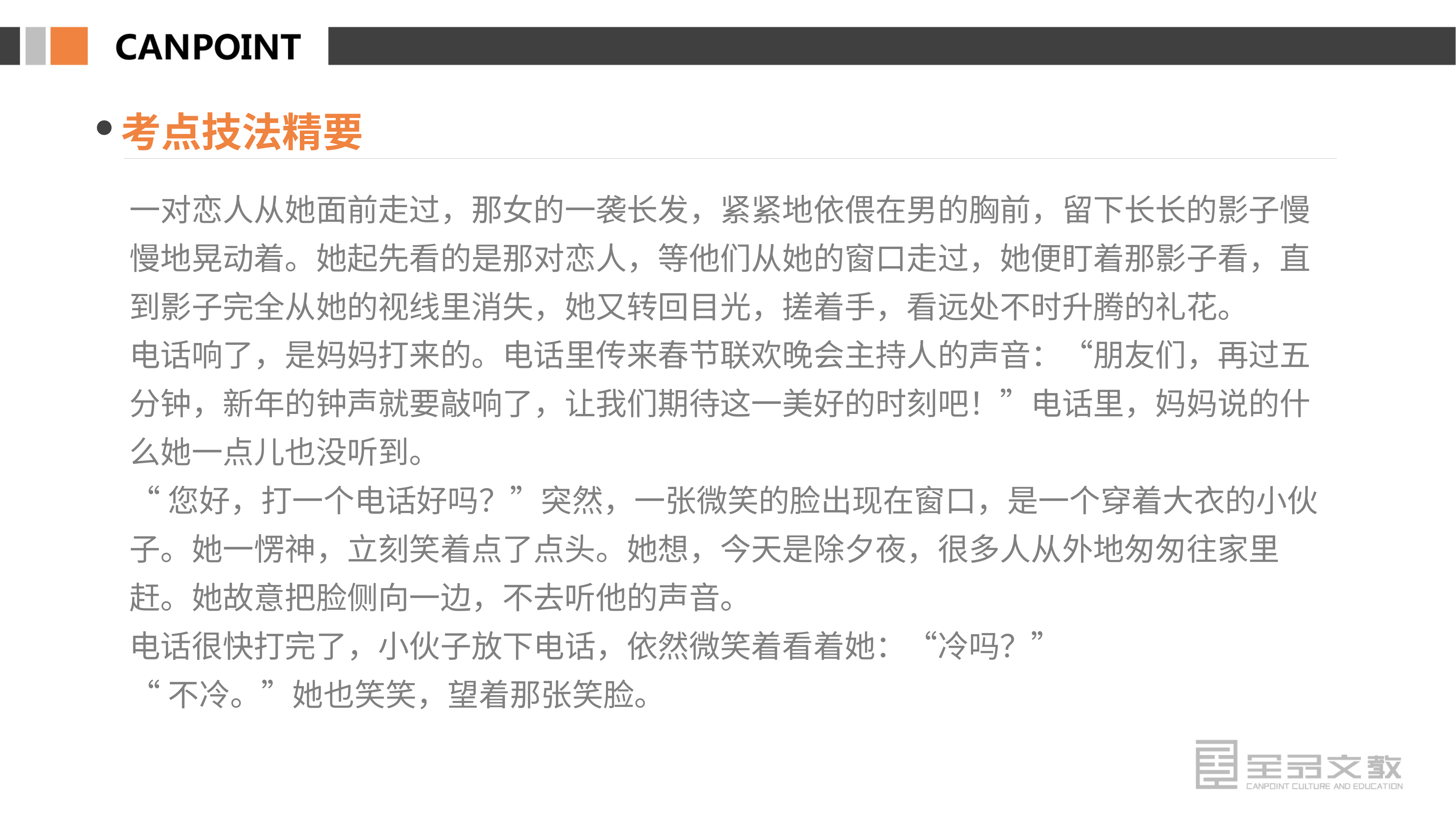

考点技法精要

一对恋人从她面前走过，那女的一袭长发，紧紧地依偎在男的胸前，留下长长的影子慢慢地晃动着。她起先看的是那对恋人，等他们从她的窗口走过，她便盯着那影子看，直到影子完全从她的视线里消失，她又转回目光，搓着手，看远处不时升腾的礼花。
电话响了，是妈妈打来的。电话里传来春节联欢晚会主持人的声音：“朋友们，再过五分钟，新年的钟声就要敲响了，让我们期待这一美好的时刻吧！”电话里，妈妈说的什么她一点儿也没听到。
“您好，打一个电话好吗？”突然，一张微笑的脸出现在窗口，是一个穿着大衣的小伙子。她一愣神，立刻笑着点了点头。她想，今天是除夕夜，很多人从外地匆匆往家里赶。她故意把脸侧向一边，不去听他的声音。
电话很快打完了，小伙子放下电话，依然微笑着看着她：“冷吗？”
“不冷。”她也笑笑，望着那张笑脸。